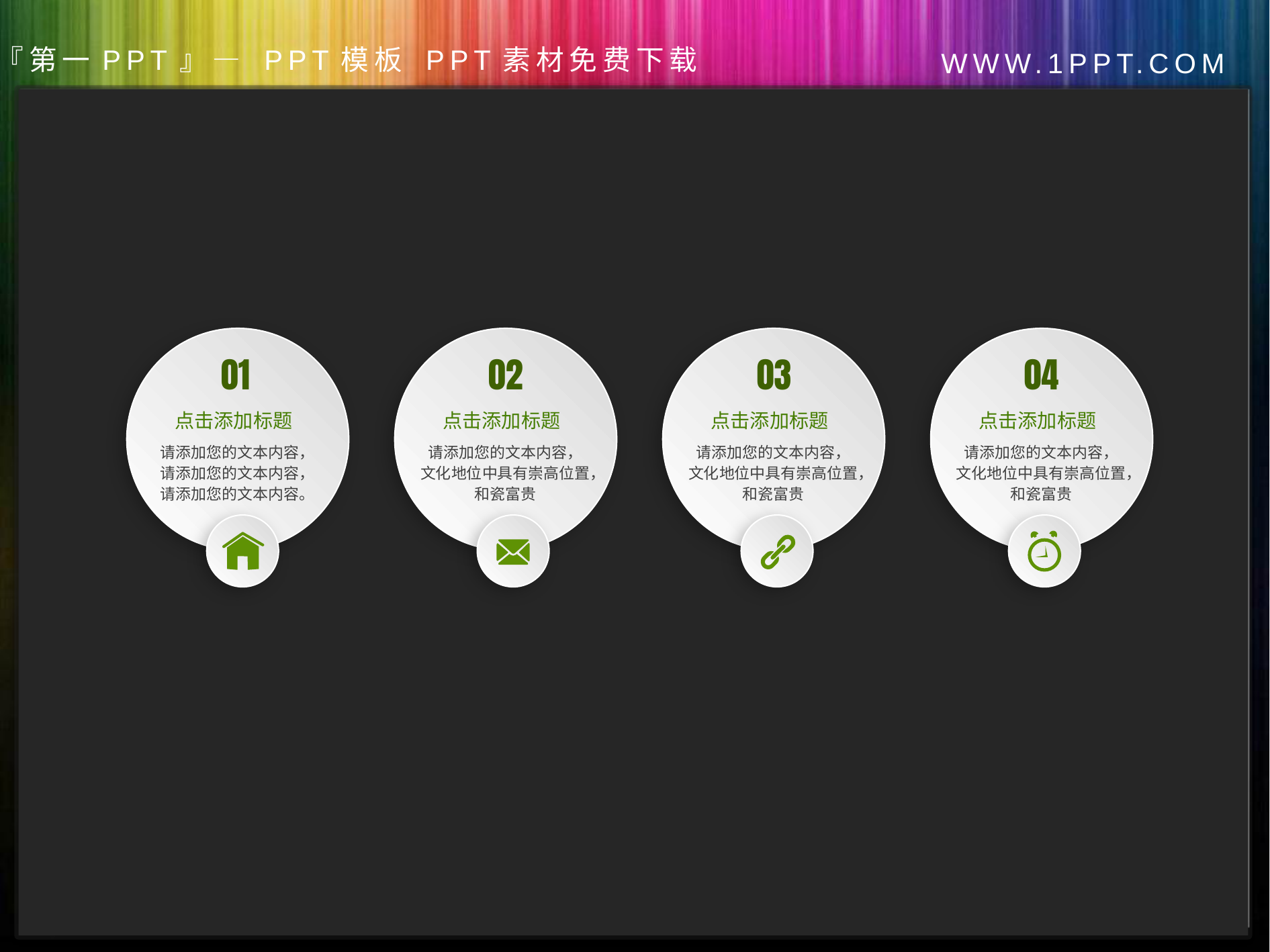

01
点击添加标题
请添加您的文本内容，
请添加您的文本内容，
请添加您的文本内容。

02
点击添加标题
请添加您的文本内容，
文化地位中具有崇高位置，和瓷富贵

03
点击添加标题
请添加您的文本内容，
文化地位中具有崇高位置，和瓷富贵

04
点击添加标题
请添加您的文本内容，
文化地位中具有崇高位置，和瓷富贵